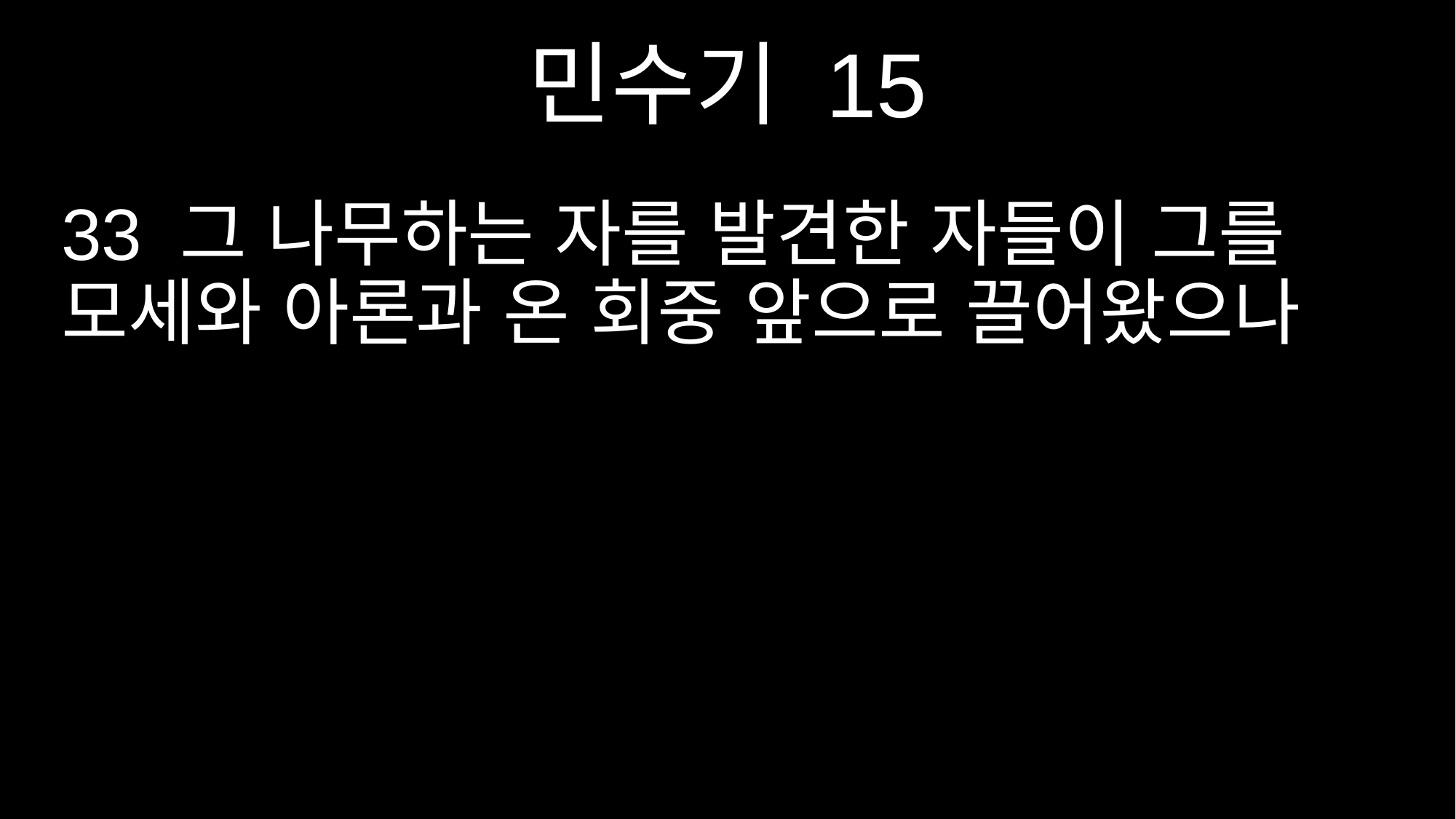

민수기 15
33 그 나무하는 자를 발견한 자들이 그를 모세와 아론과 온 회중 앞으로 끌어왔으나